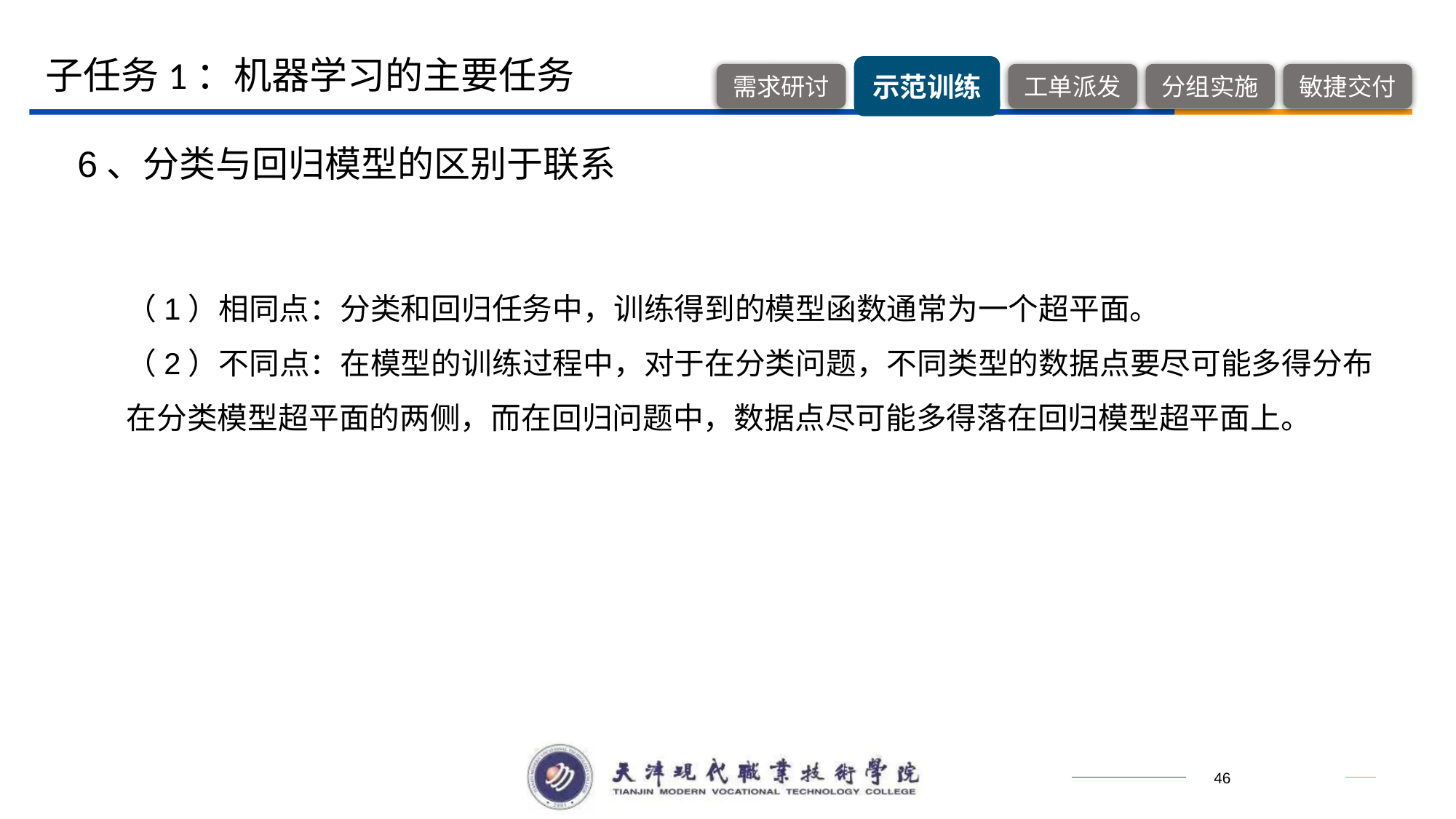

子任务1：机器学习的主要任务

6、分类与回归模型的区别于联系
（1）相同点：分类和回归任务中，训练得到的模型函数通常为一个超平面。
（2）不同点：在模型的训练过程中，对于在分类问题，不同类型的数据点要尽可能多得分布在分类模型超平面的两侧，而在回归问题中，数据点尽可能多得落在回归模型超平面上。